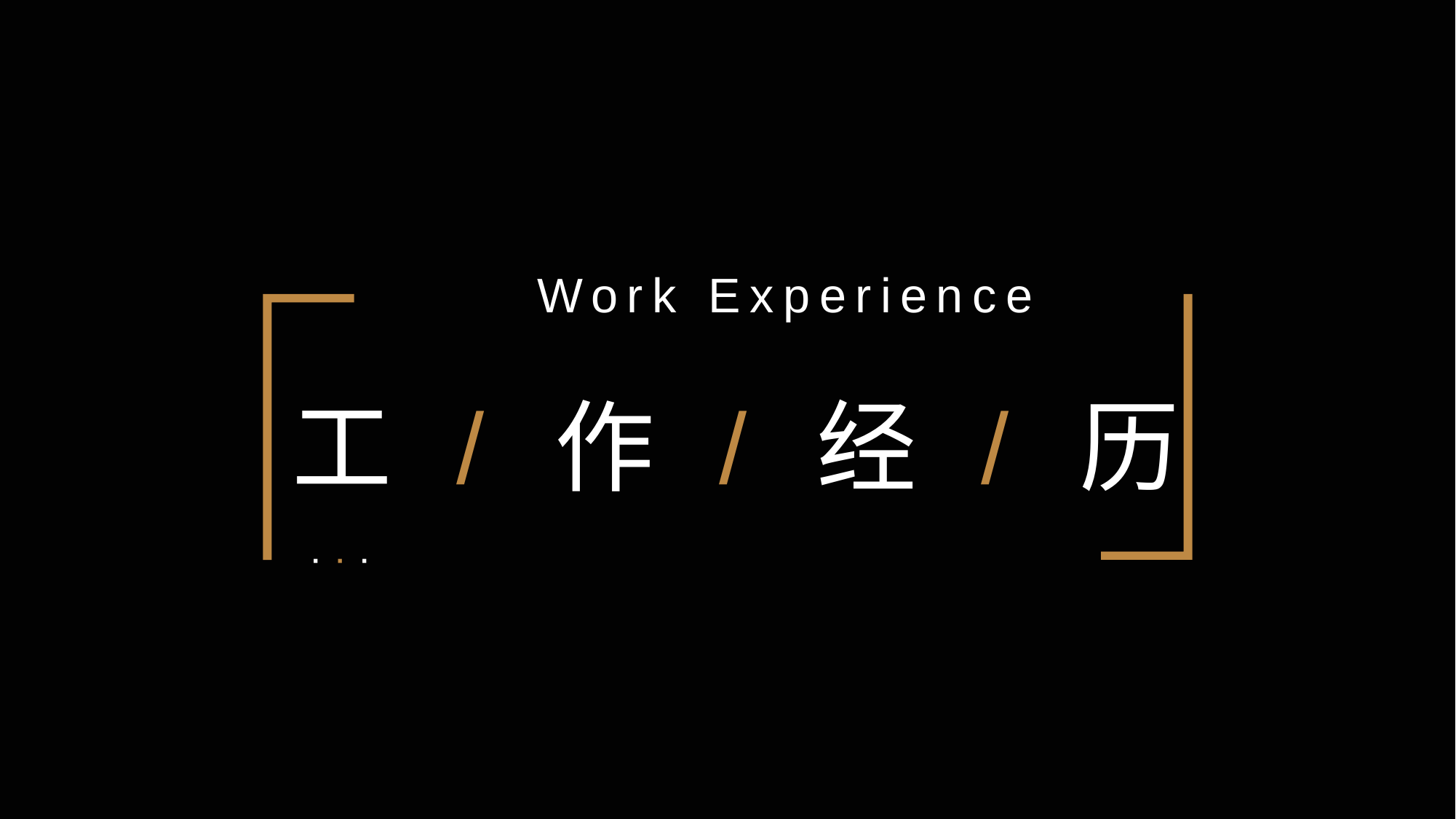

Work Experience

工 / 作 / 经 / 历
·  ·  ·